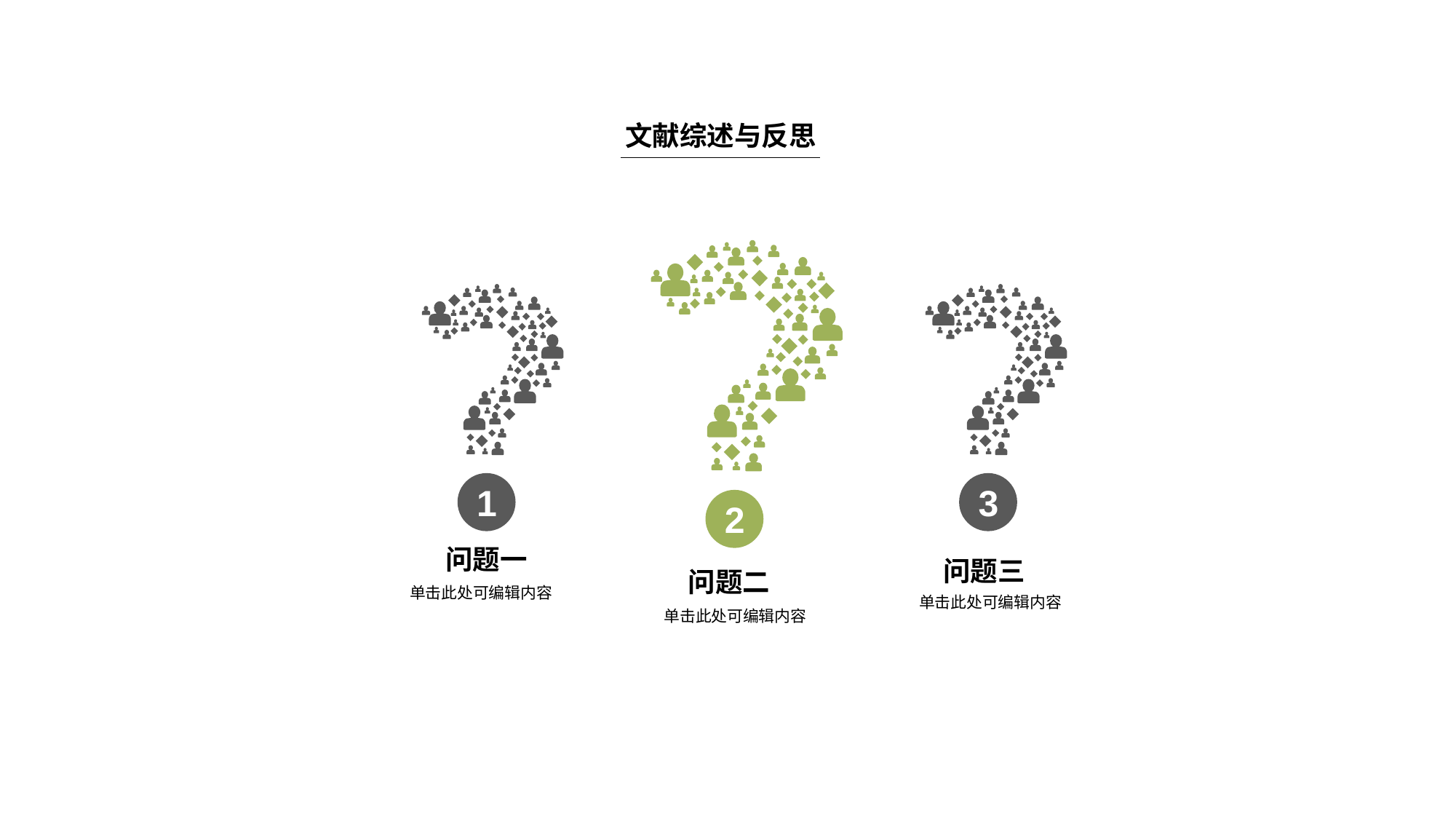

文献综述与反思

1
3
2
问题一
问题三
问题二
单击此处可编辑内容
单击此处可编辑内容
单击此处可编辑内容